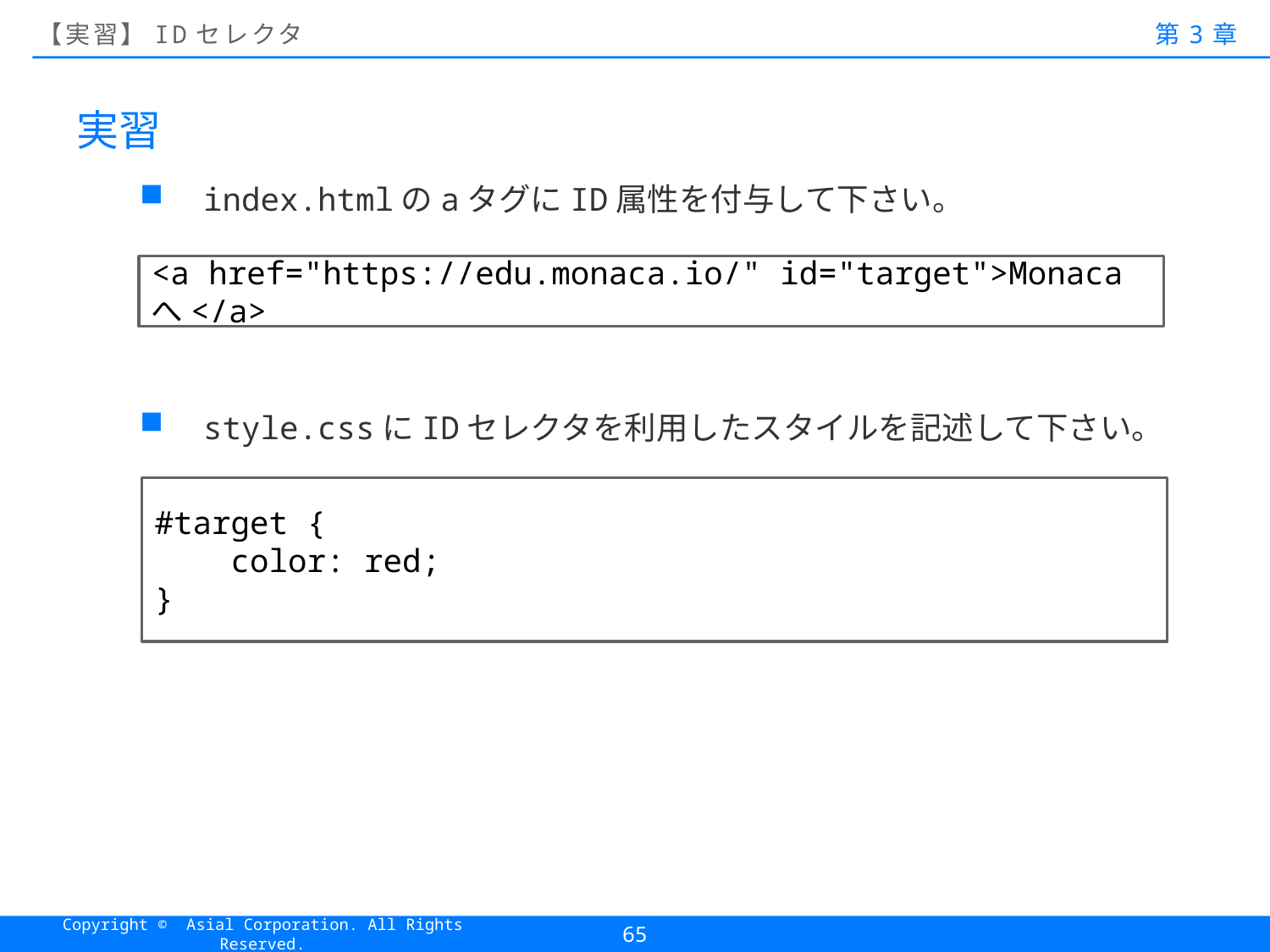

# 【実習】IDセレクタ
第3章
実習
index.htmlのaタグにID属性を付与して下さい。

style.cssにIDセレクタを利用したスタイルを記述して下さい。
<a href="https://edu.monaca.io/" id="target">Monacaへ</a>
#target {
    color: red;
}
65